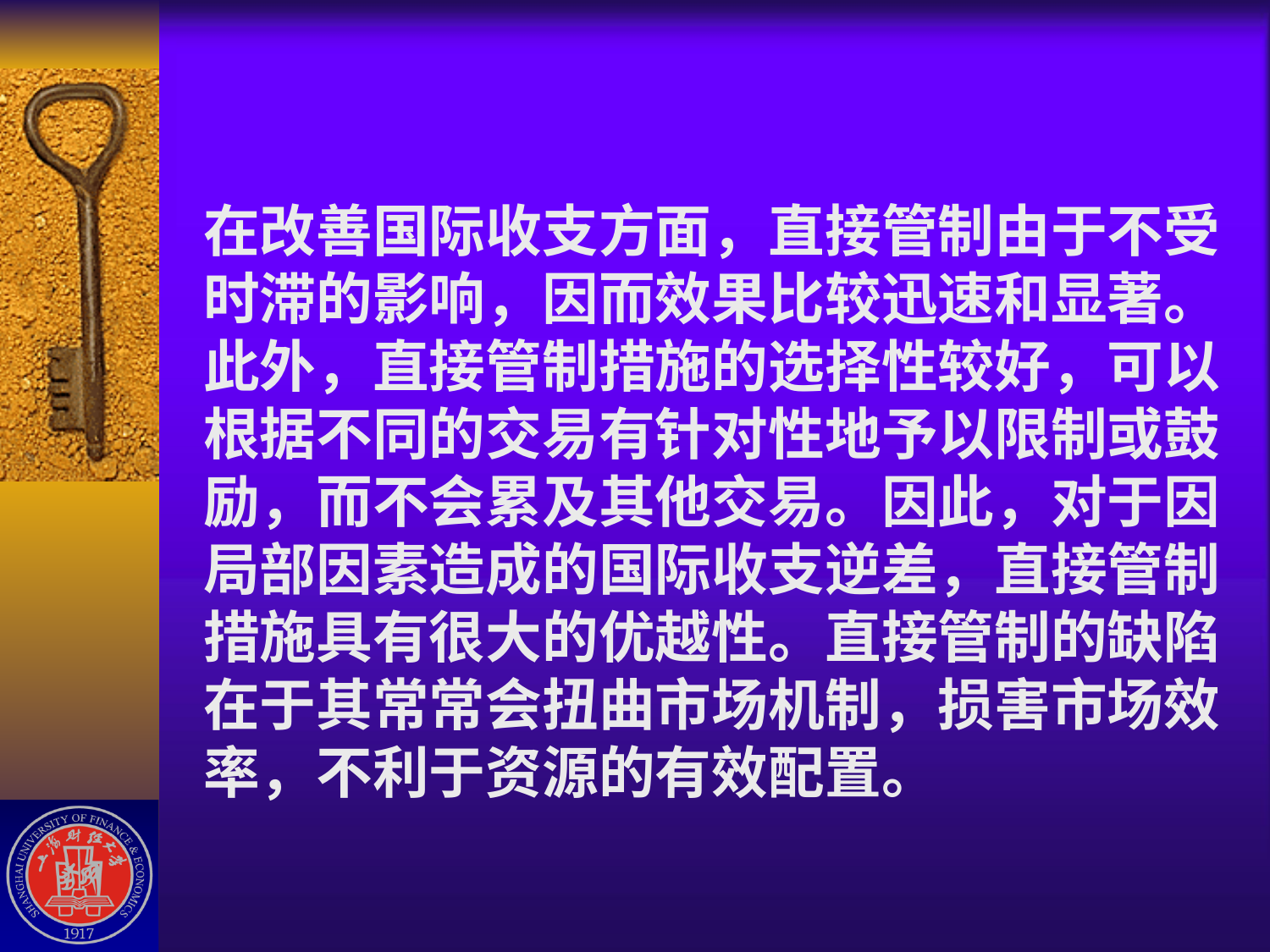

# 在改善国际收支方面，直接管制由于不受时滞的影响，因而效果比较迅速和显著。此外，直接管制措施的选择性较好，可以根据不同的交易有针对性地予以限制或鼓励，而不会累及其他交易。因此，对于因局部因素造成的国际收支逆差，直接管制措施具有很大的优越性。直接管制的缺陷在于其常常会扭曲市场机制，损害市场效率，不利于资源的有效配置。